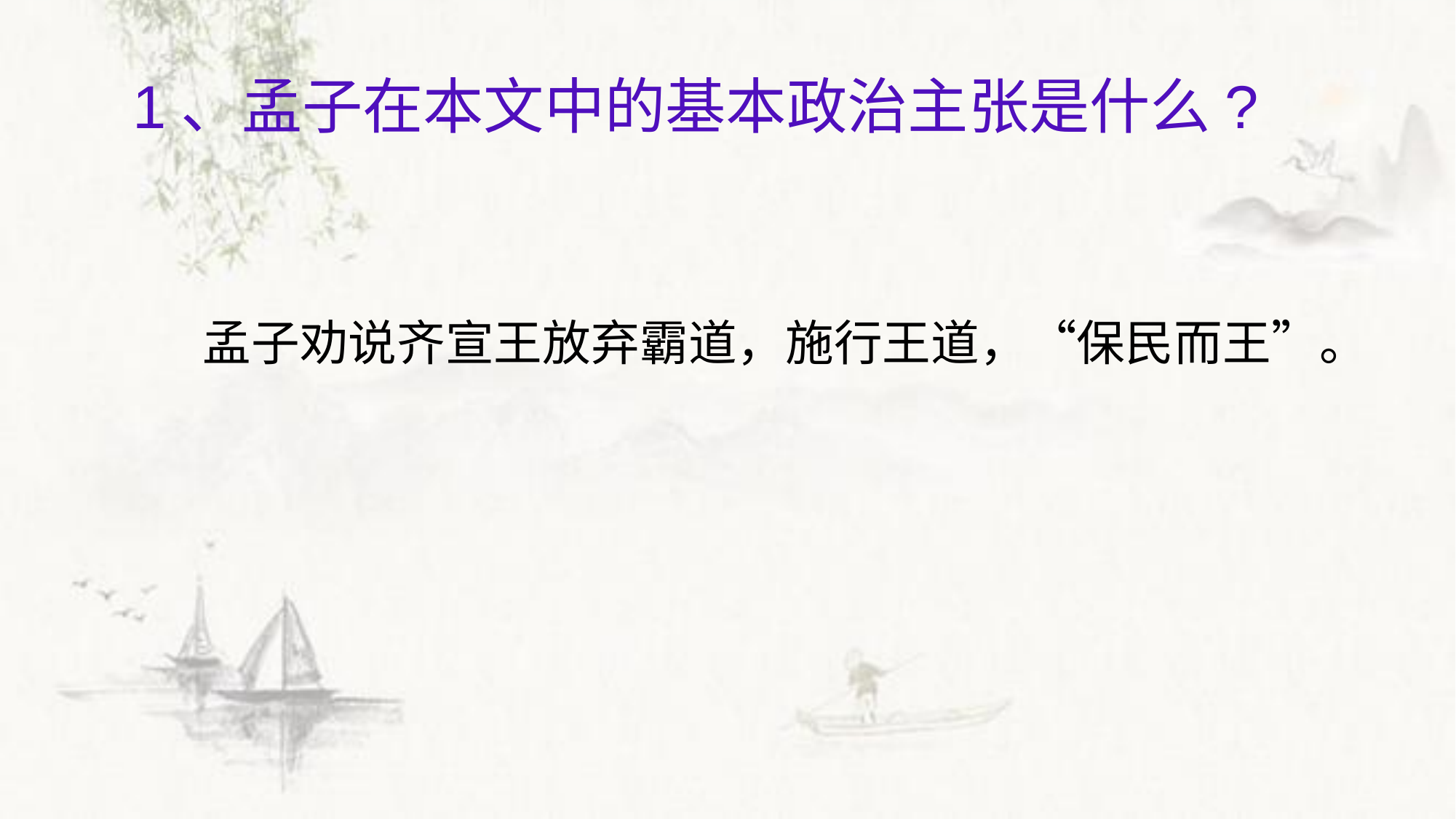

1、孟子在本文中的基本政治主张是什么?
孟子劝说齐宣王放弃霸道，施行王道，“保民而王”。